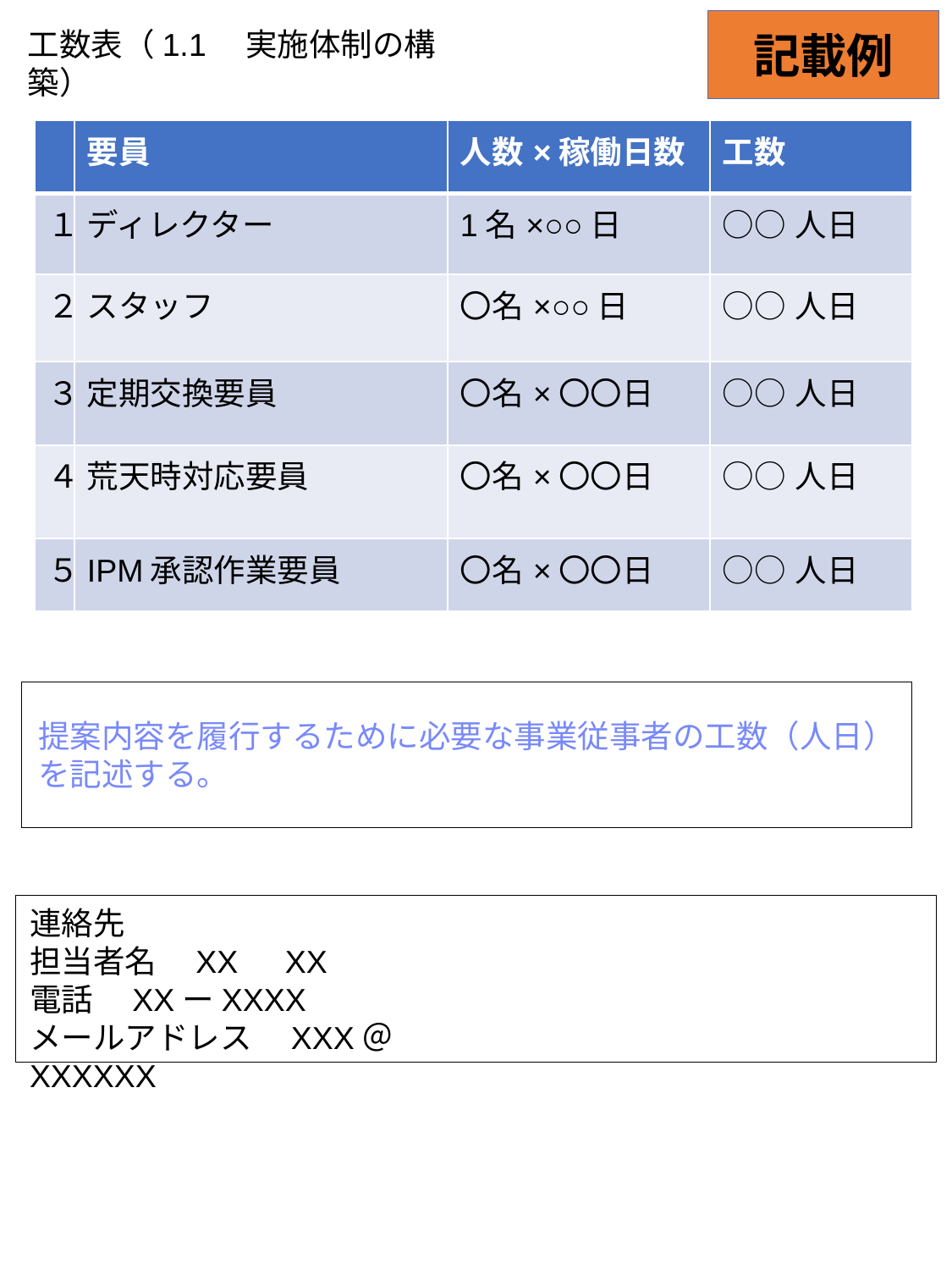

記載例
工数表（1.1　実施体制の構築）
|  | 要員 | 人数×稼働日数 | 工数 |
| --- | --- | --- | --- |
| １ | ディレクター | 1名×○○日 | ○○人日 |
| ２ | スタッフ | 〇名×○○日 | ○○人日 |
| ３ | 定期交換要員 | 〇名×〇〇日 | ○○人日 |
| ４ | 荒天時対応要員 | 〇名×〇〇日 | ○○人日 |
| ５ | IPM承認作業要員 | 〇名×〇〇日 | ○○人日 |
提案内容を履行するために必要な事業従事者の工数（人日）を記述する。

連絡先
担当者名　XX　XX
電話　XXーXXXX
メールアドレス　XXX＠XXXXXX